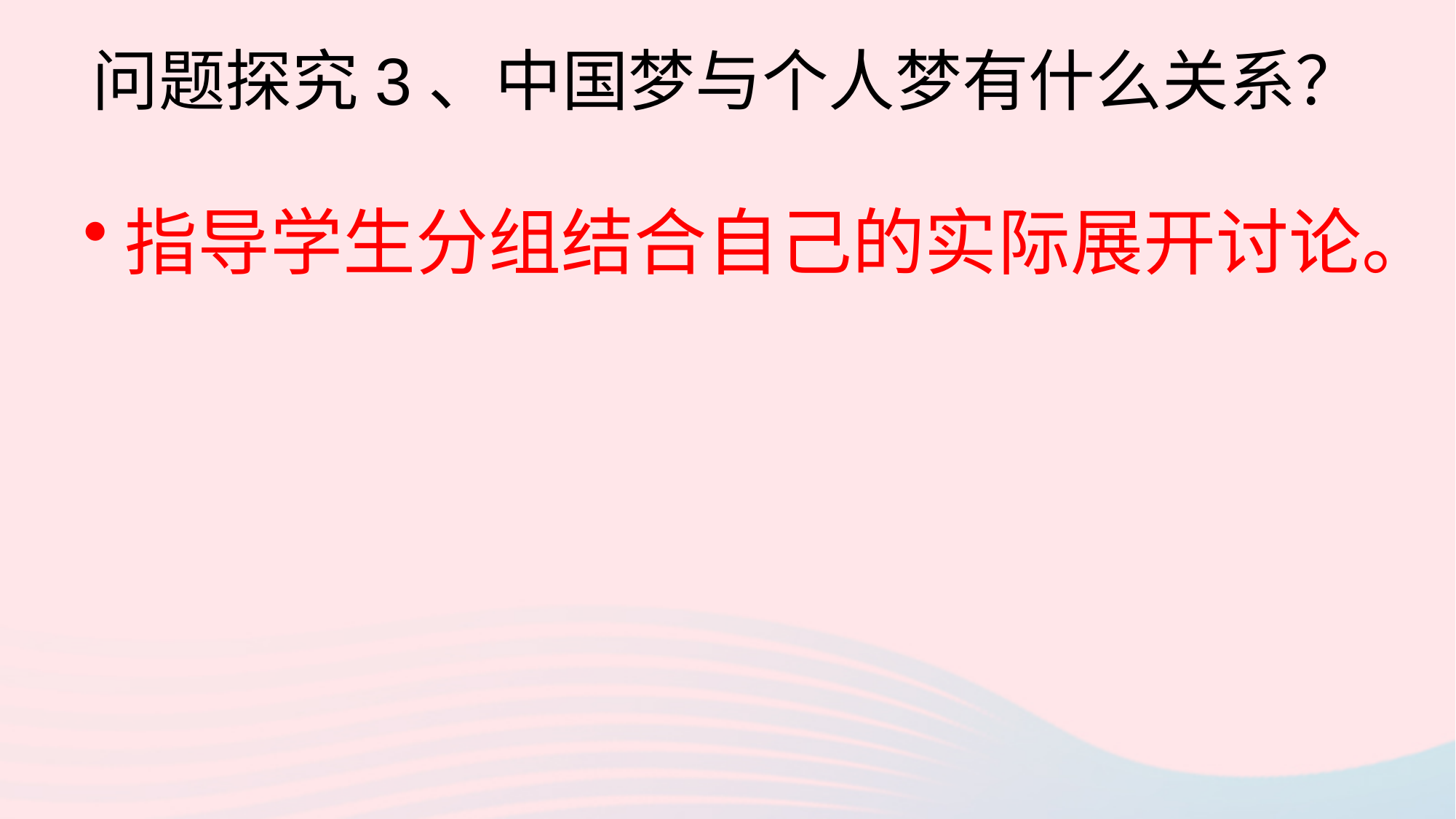

# 问题探究3、中国梦与个人梦有什么关系？
指导学生分组结合自己的实际展开讨论。